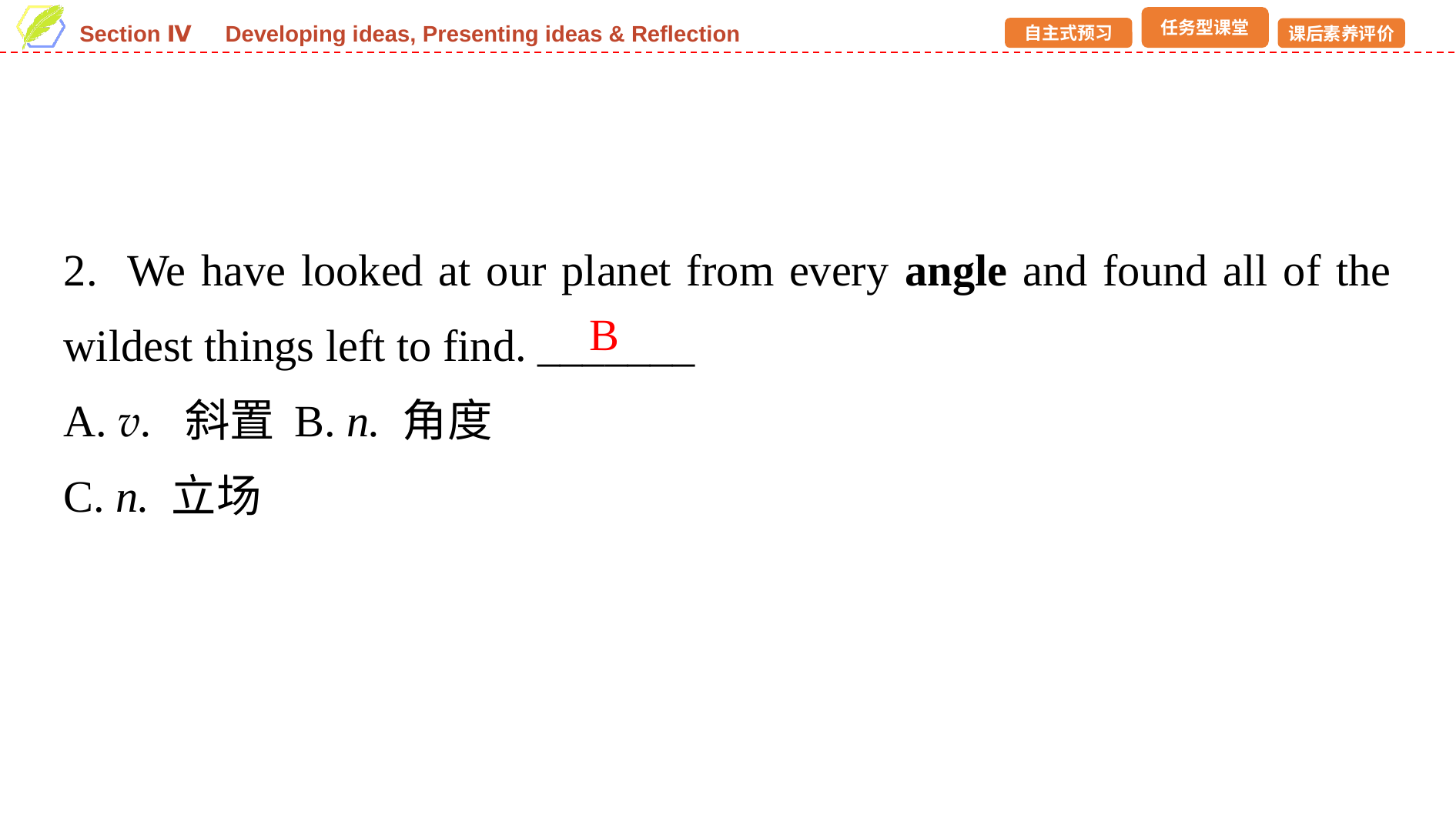

2.  We have looked at our planet from every angle and found all of the wildest things left to find. _______
A. v.  斜置 	B. n. 角度
C. n. 立场
B